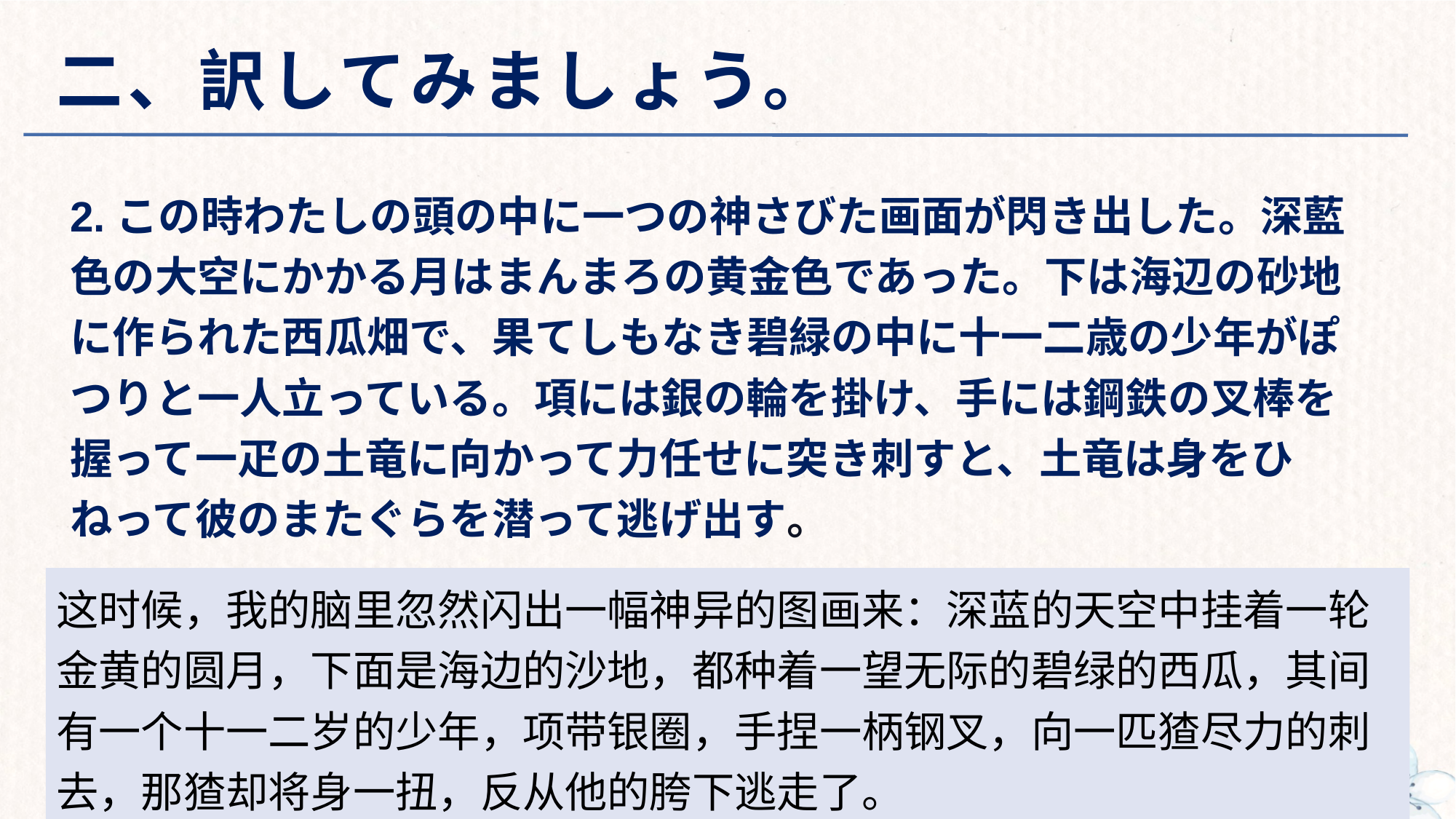

# 二、訳してみましょう。
2.この時わたしの頭の中に一つの神さびた画面が閃き出した。深藍色の大空にかかる月はまんまろの黄金色であった。下は海辺の砂地に作られた西瓜畑で、果てしもなき碧緑の中に十一二歳の少年がぽつりと一人立っている。項には銀の輪を掛け、手には鋼鉄の叉棒を握って一疋の土竜に向かって力任せに突き刺すと、土竜は身をひねって彼のまたぐらを潜って逃げ出す。
这时候，我的脑里忽然闪出一幅神异的图画来：深蓝的天空中挂着一轮金黄的圆月，下面是海边的沙地，都种着一望无际的碧绿的西瓜，其间有一个十一二岁的少年，项带银圈，手捏一柄钢叉，向一匹猹尽力的刺去，那猹却将身一扭，反从他的胯下逃走了。